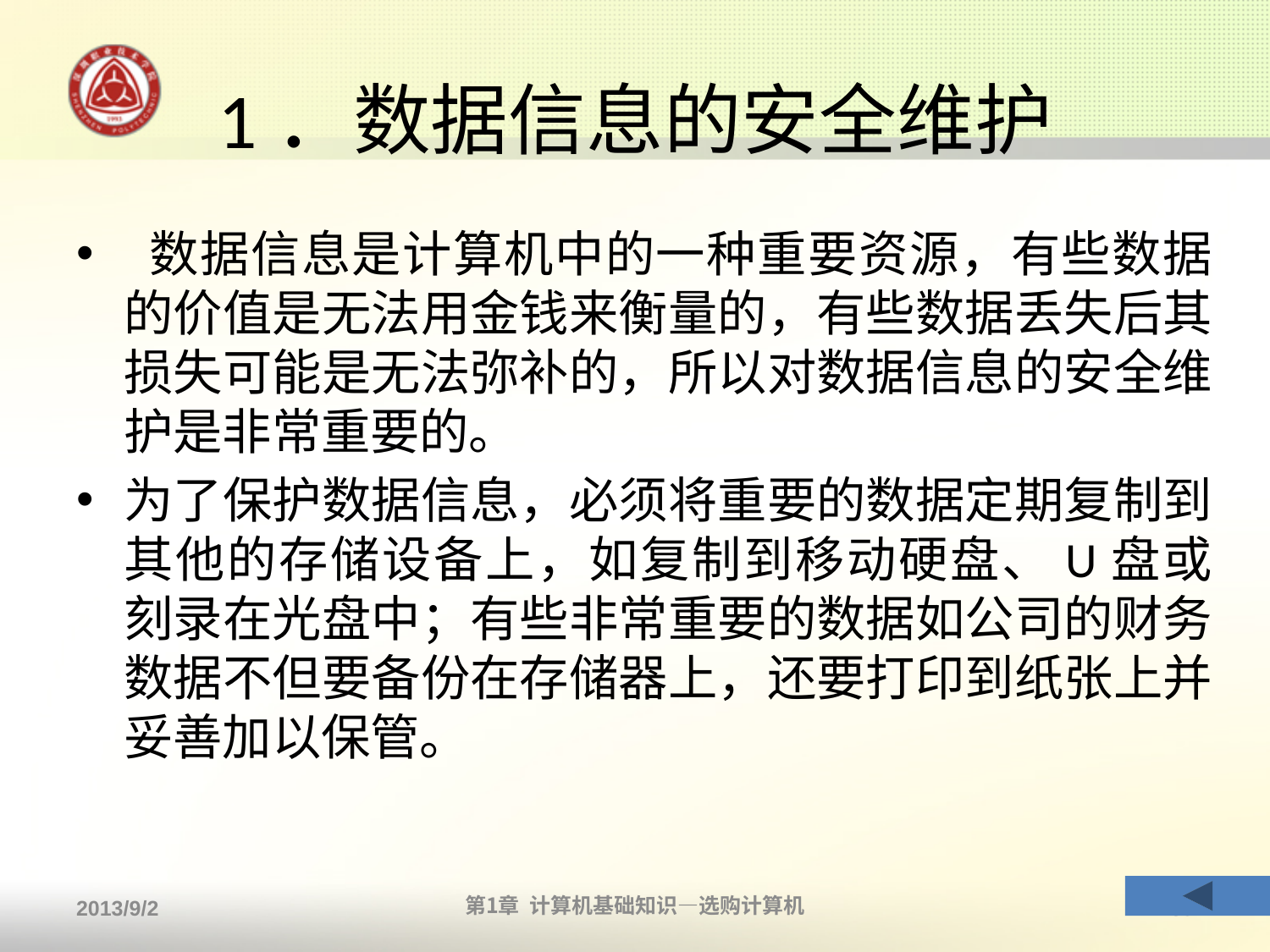

# 1．数据信息的安全维护
 数据信息是计算机中的一种重要资源，有些数据的价值是无法用金钱来衡量的，有些数据丢失后其损失可能是无法弥补的，所以对数据信息的安全维护是非常重要的。
为了保护数据信息，必须将重要的数据定期复制到其他的存储设备上，如复制到移动硬盘、U盘或刻录在光盘中；有些非常重要的数据如公司的财务数据不但要备份在存储器上，还要打印到纸张上并妥善加以保管。

2013/9/2
第1章  计算机基础知识—选购计算机
39